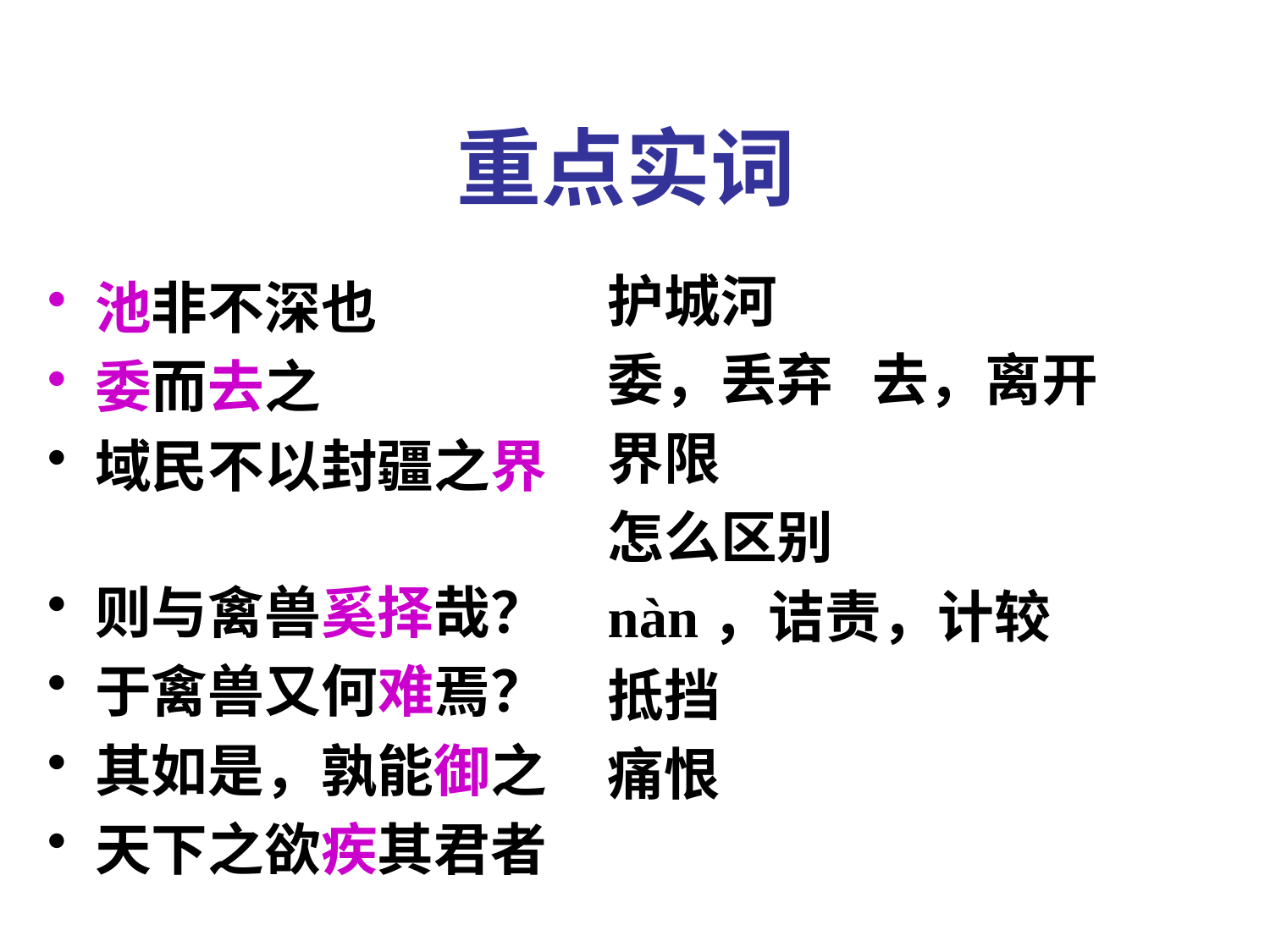

# 重点实词
护城河
委，丢弃   去，离开
界限
怎么区别
nàn，诘责，计较
抵挡
痛恨
池非不深也
委而去之
域民不以封疆之界
则与禽兽奚择哉？
于禽兽又何难焉？
其如是，孰能御之
天下之欲疾其君者